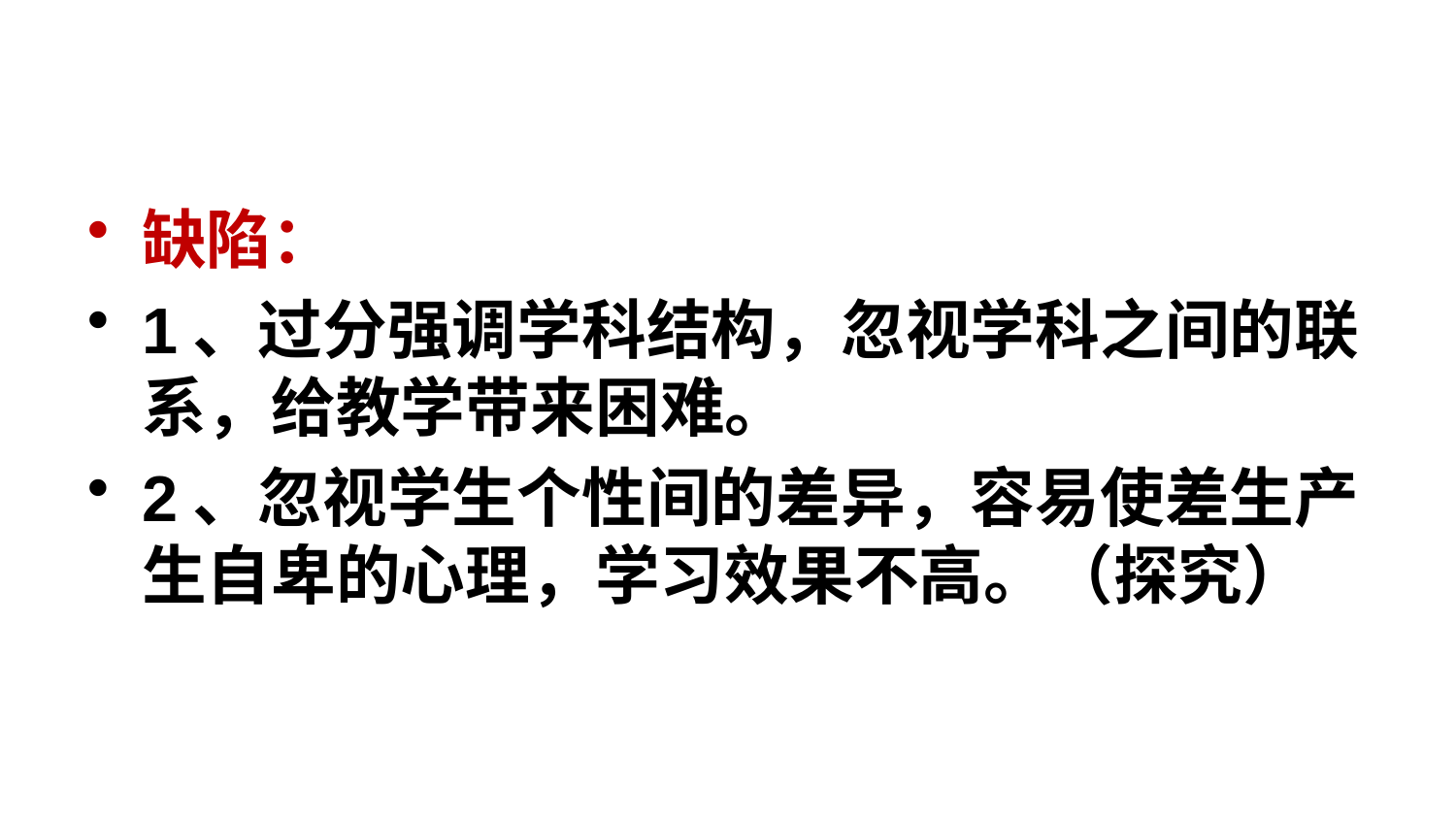

#
缺陷：
1、过分强调学科结构，忽视学科之间的联系，给教学带来困难。
2、忽视学生个性间的差异，容易使差生产生自卑的心理，学习效果不高。（探究）